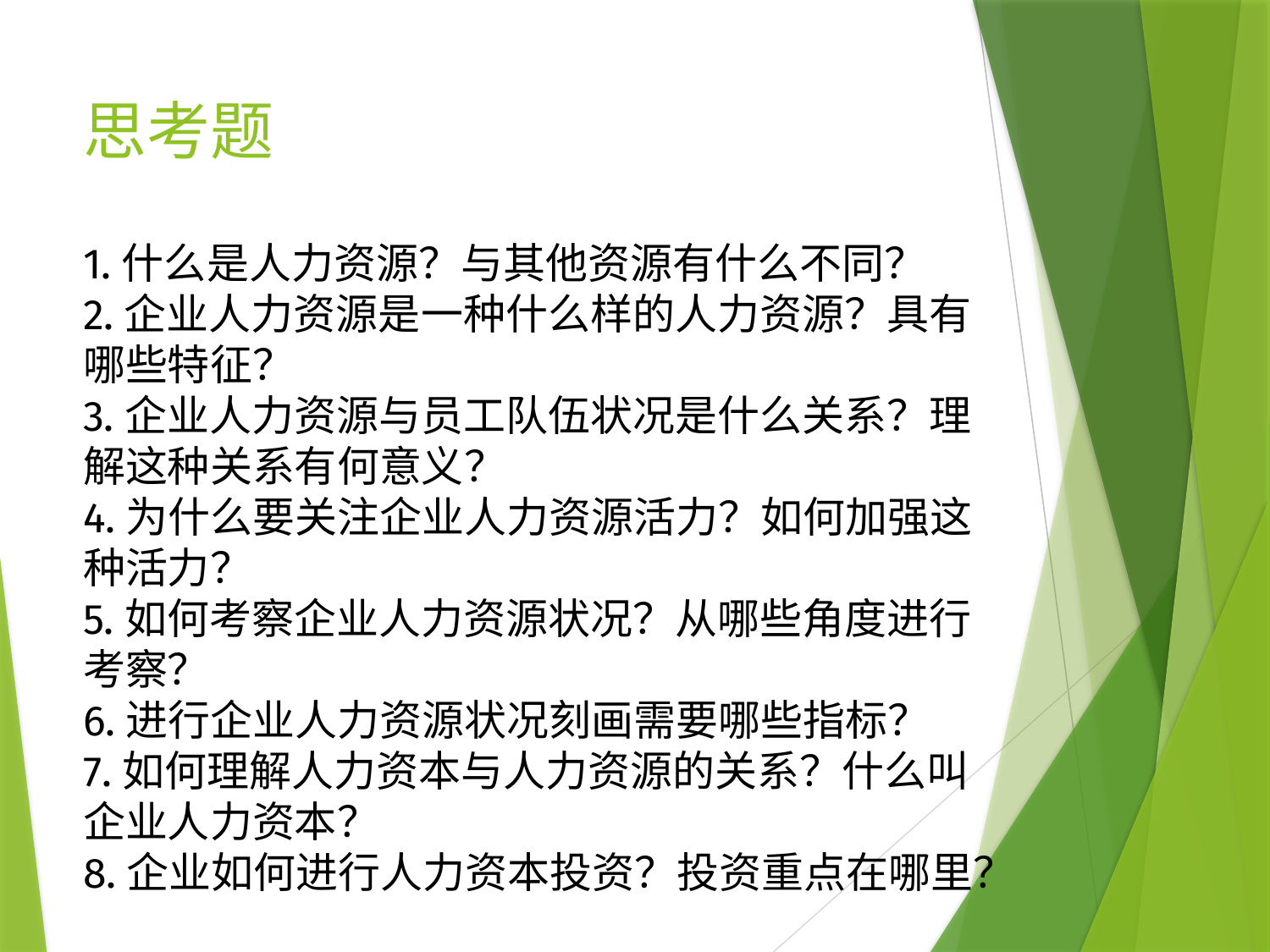

# 思考题
1.什么是人力资源？与其他资源有什么不同？
2.企业人力资源是一种什么样的人力资源？具有哪些特征？
3.企业人力资源与员工队伍状况是什么关系？理解这种关系有何意义？
4.为什么要关注企业人力资源活力？如何加强这种活力？
5.如何考察企业人力资源状况？从哪些角度进行考察？
6.进行企业人力资源状况刻画需要哪些指标？
7.如何理解人力资本与人力资源的关系？什么叫企业人力资本？
8.企业如何进行人力资本投资？投资重点在哪里？